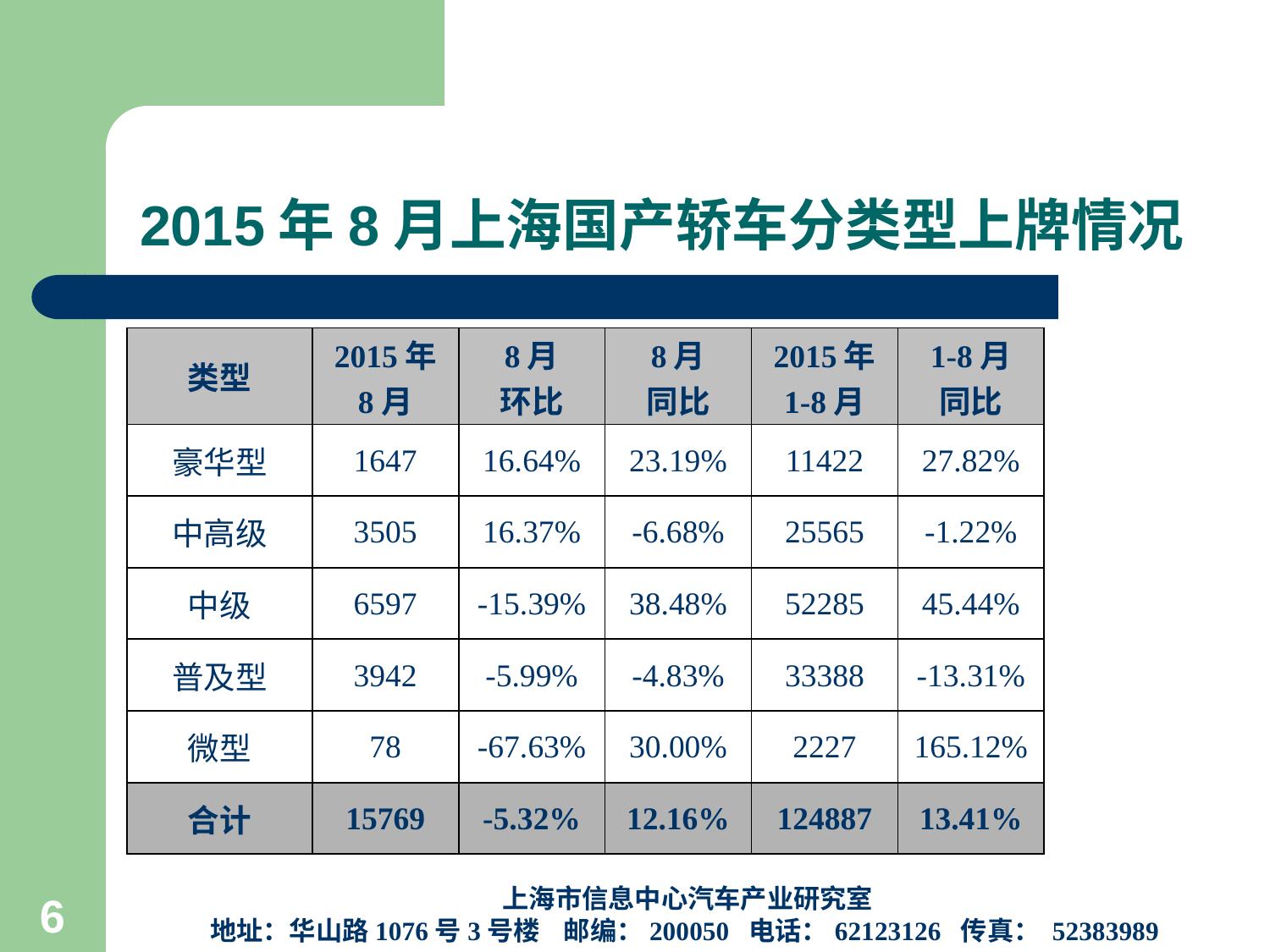

# 2015年8月上海国产轿车分类型上牌情况
| 类型 | 2015年 8月 | 8月 环比 | 8月 同比 | 2015年 1-8月 | 1-8月 同比 |
| --- | --- | --- | --- | --- | --- |
| 豪华型 | 1647 | 16.64% | 23.19% | 11422 | 27.82% |
| 中高级 | 3505 | 16.37% | -6.68% | 25565 | -1.22% |
| 中级 | 6597 | -15.39% | 38.48% | 52285 | 45.44% |
| 普及型 | 3942 | -5.99% | -4.83% | 33388 | -13.31% |
| 微型 | 78 | -67.63% | 30.00% | 2227 | 165.12% |
| 合计 | 15769 | -5.32% | 12.16% | 124887 | 13.41% |
上海市信息中心汽车产业研究室
地址：华山路1076号3号楼    邮编：200050  电话：62123126  传真： 52383989
6